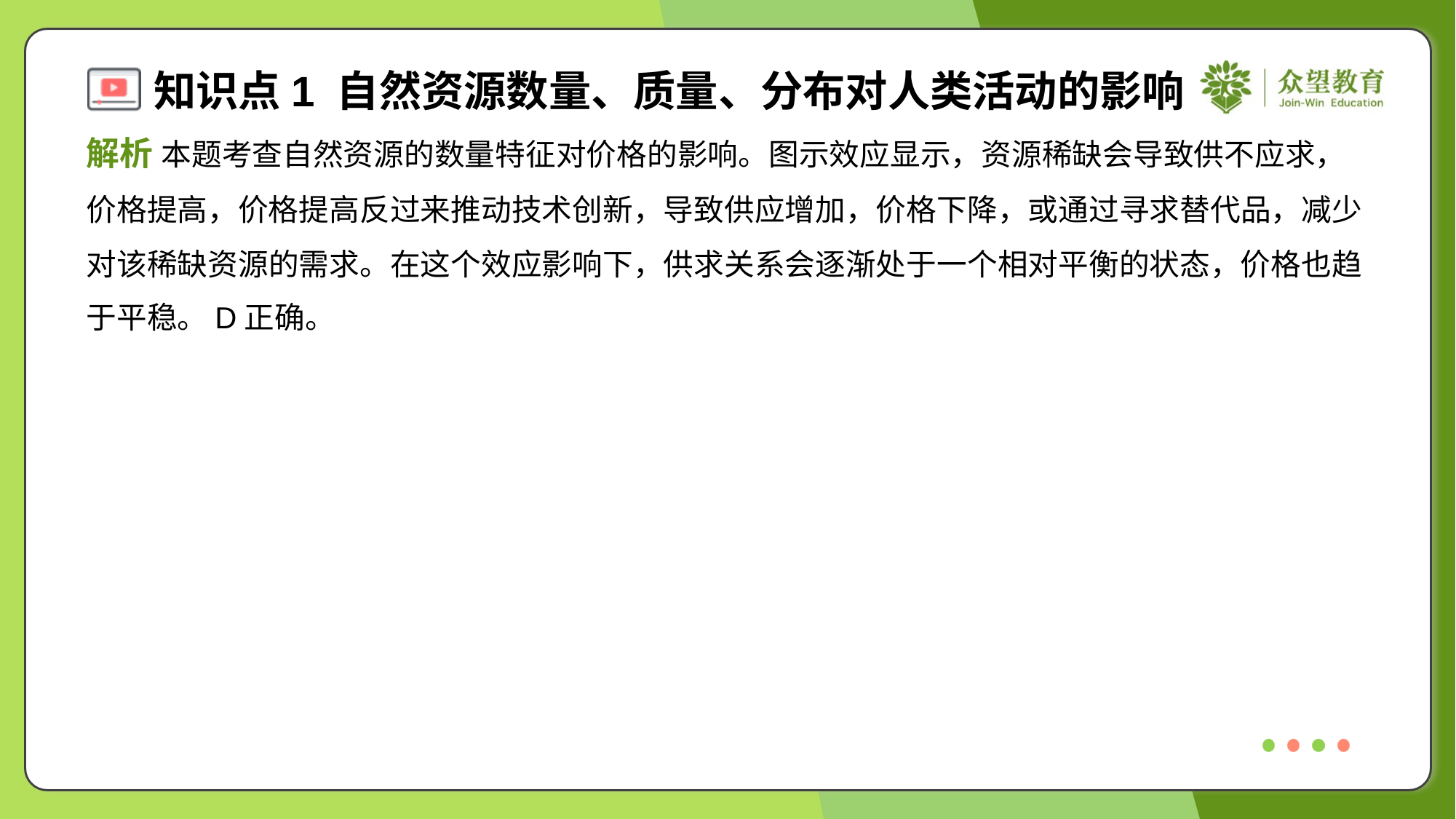

解析 本题考查自然资源的数量特征对价格的影响。图示效应显示，资源稀缺会导致供不应求，
价格提高，价格提高反过来推动技术创新，导致供应增加，价格下降，或通过寻求替代品，减少
对该稀缺资源的需求。在这个效应影响下，供求关系会逐渐处于一个相对平衡的状态，价格也趋
于平稳。D正确。